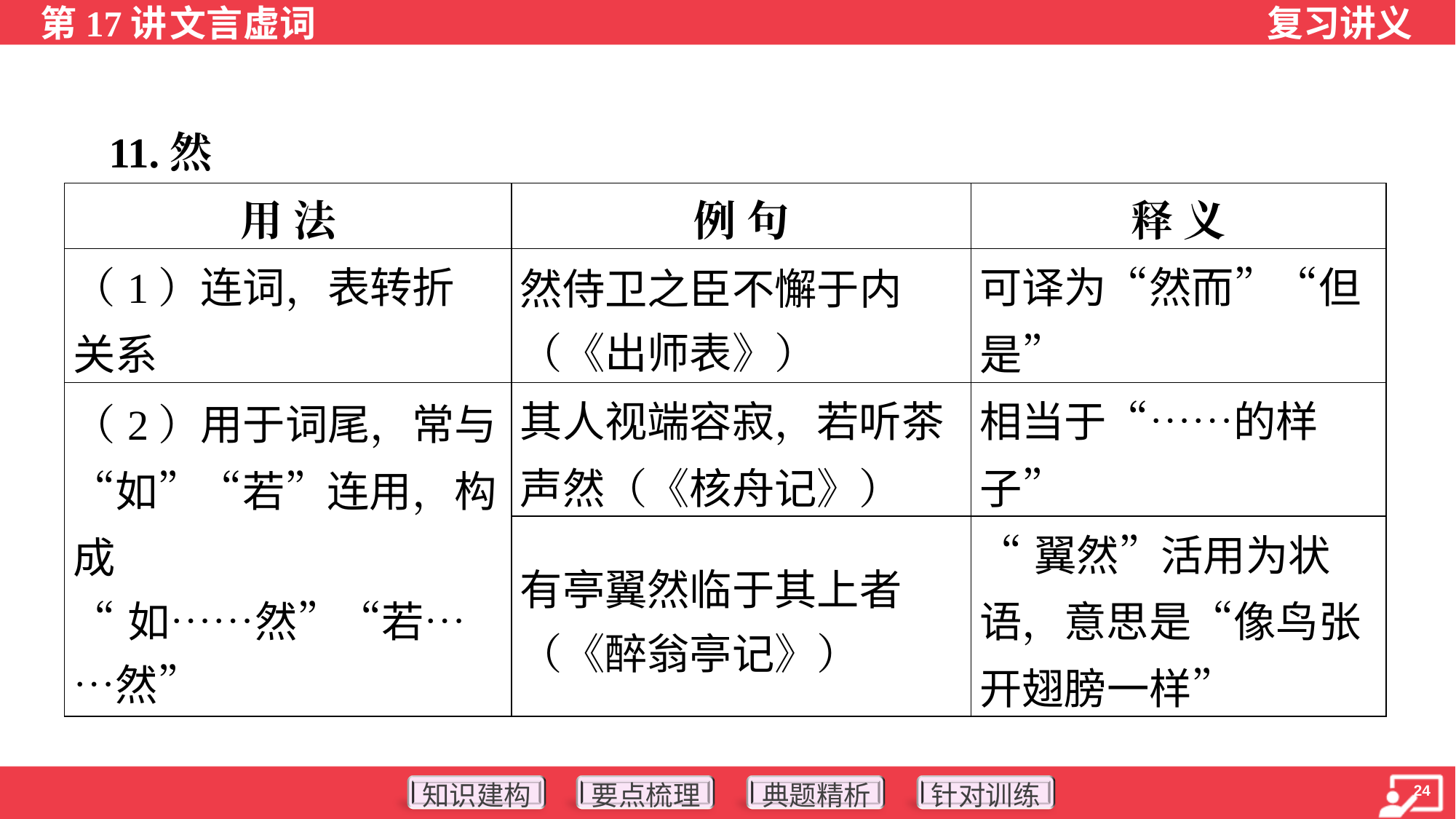

11.然
| 用 法 | 例 句 | 释 义 |
| --- | --- | --- |
| （1）连词，表转折 关系 | 然侍卫之臣不懈于内 （《出师表》） | 可译为“然而”“但是” |
| （2）用于词尾，常与“如”“若”连用，构成 “如……然”“若……然” | 其人视端容寂，若听茶声然（《核舟记》） | 相当于“……的样子” |
|  | 有亭翼然临于其上者 （《醉翁亭记》） | “翼然”活用为状语，意思是“像鸟张开翅膀一样” |